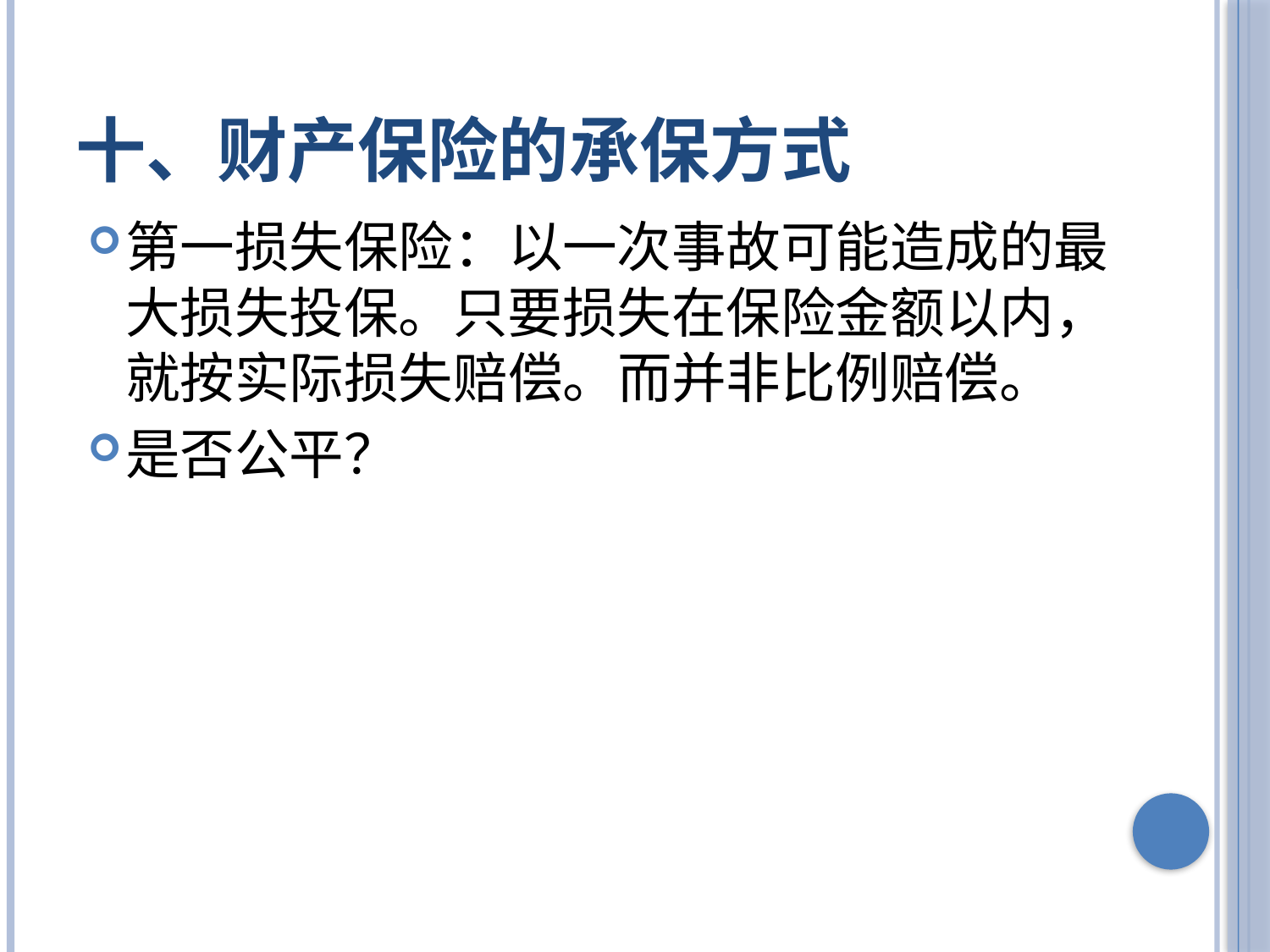

# 十、财产保险的承保方式
第一损失保险：以一次事故可能造成的最大损失投保。只要损失在保险金额以内，就按实际损失赔偿。而并非比例赔偿。
是否公平？